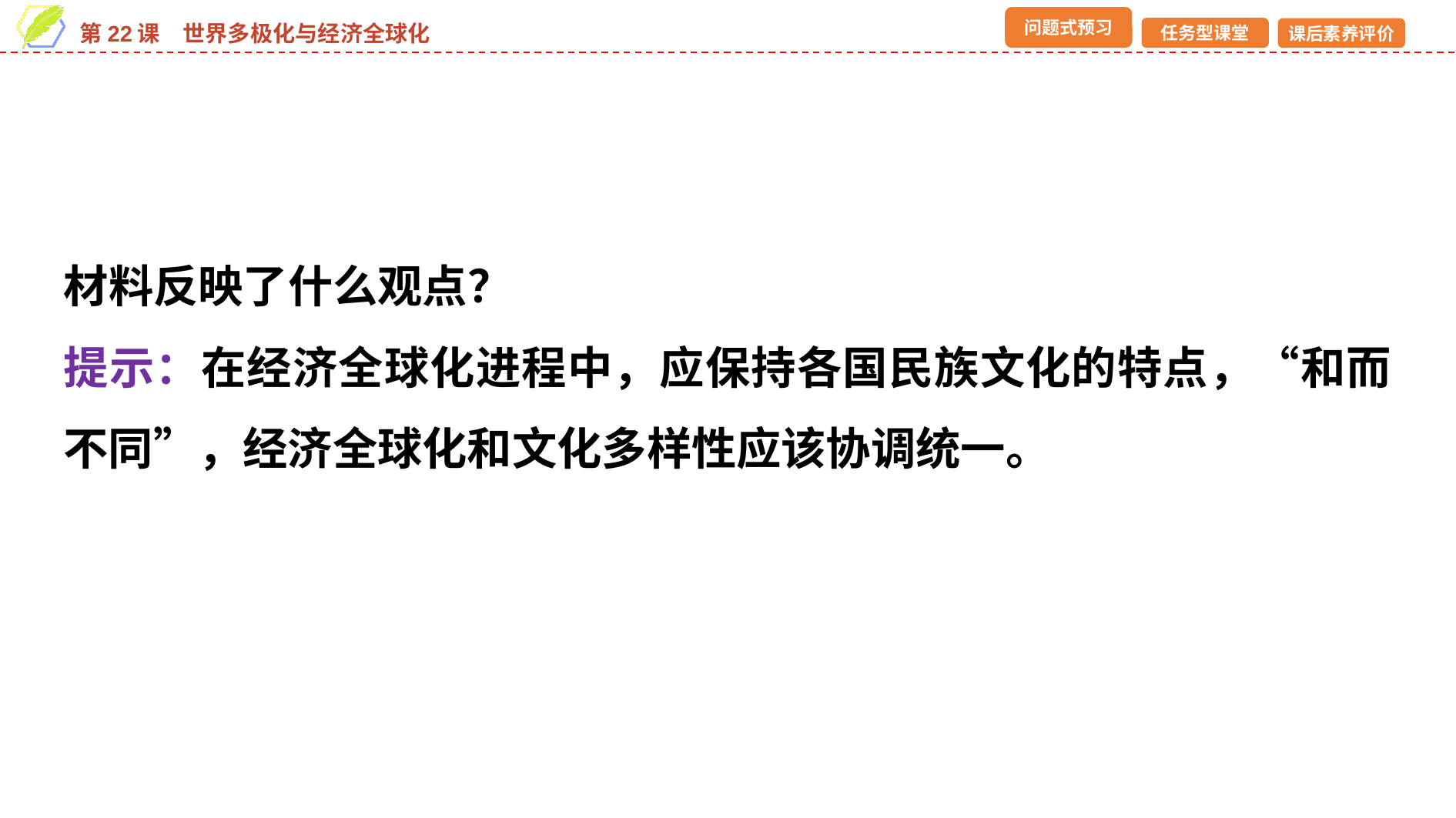

材料反映了什么观点？
提示：在经济全球化进程中，应保持各国民族文化的特点，“和而不同”，经济全球化和文化多样性应该协调统一。